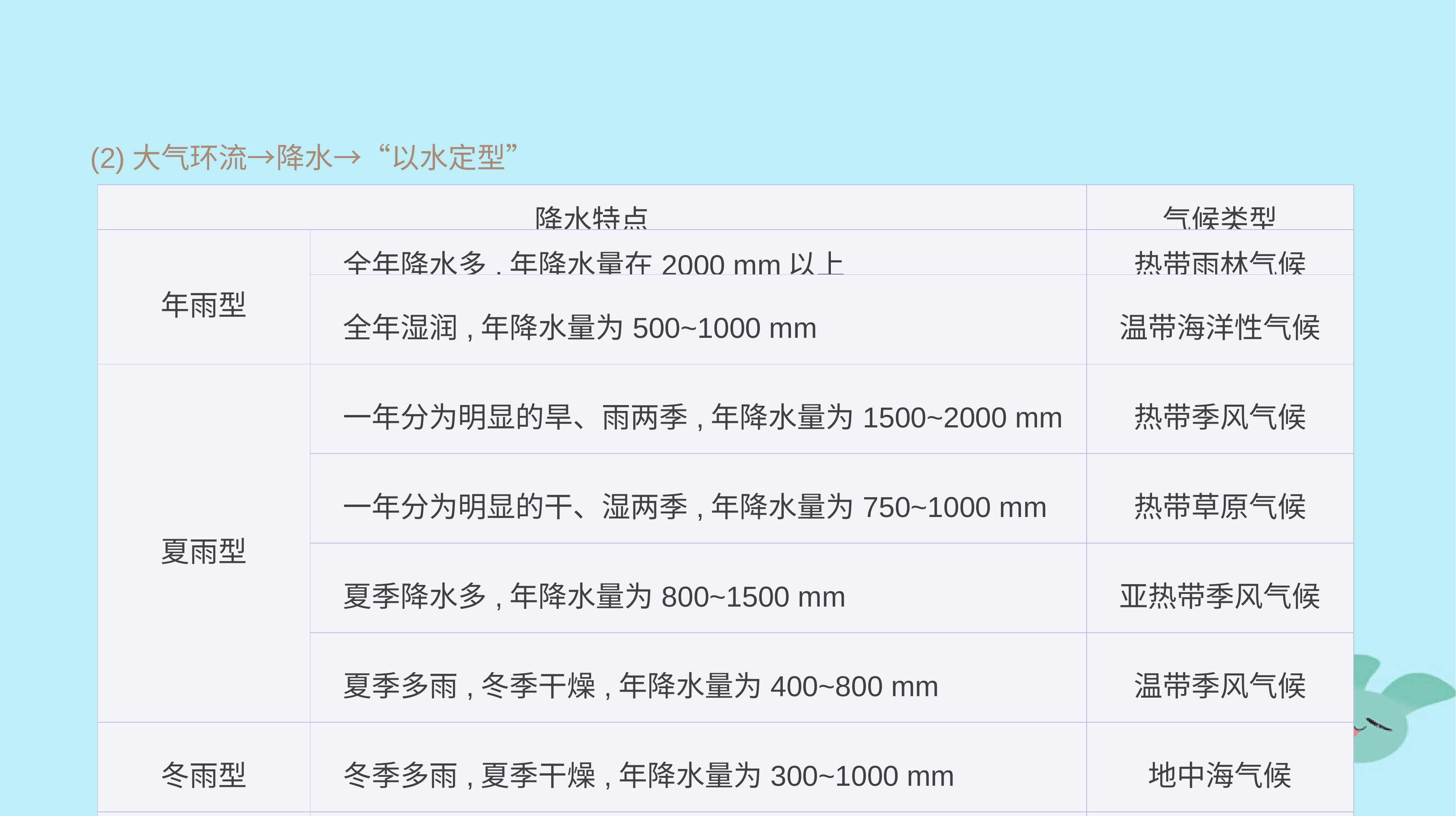

(2)大气环流→降水→“以水定型”
| 降水特点 |  | 气候类型 |
| --- | --- | --- |
| 年雨型 | 全年降水多,年降水量在2000 mm以上 | 热带雨林气候 |
|  | 全年湿润,年降水量为500~1000 mm | 温带海洋性气候 |
| 夏雨型 | 一年分为明显的旱、雨两季,年降水量为1500~2000 mm | 热带季风气候 |
|  | 一年分为明显的干、湿两季,年降水量为750~1000 mm | 热带草原气候 |
|  | 夏季降水多,年降水量为800~1500 mm | 亚热带季风气候 |
|  | 夏季多雨,冬季干燥,年降水量为400~800 mm | 温带季风气候 |
| 冬雨型 | 冬季多雨,夏季干燥,年降水量为300~1000 mm | 地中海气候 |
| 少雨型 | 年降水量少,小于250 mm | 热带沙漠气候 |
|  |  | 苔原气候、冰原气候 |